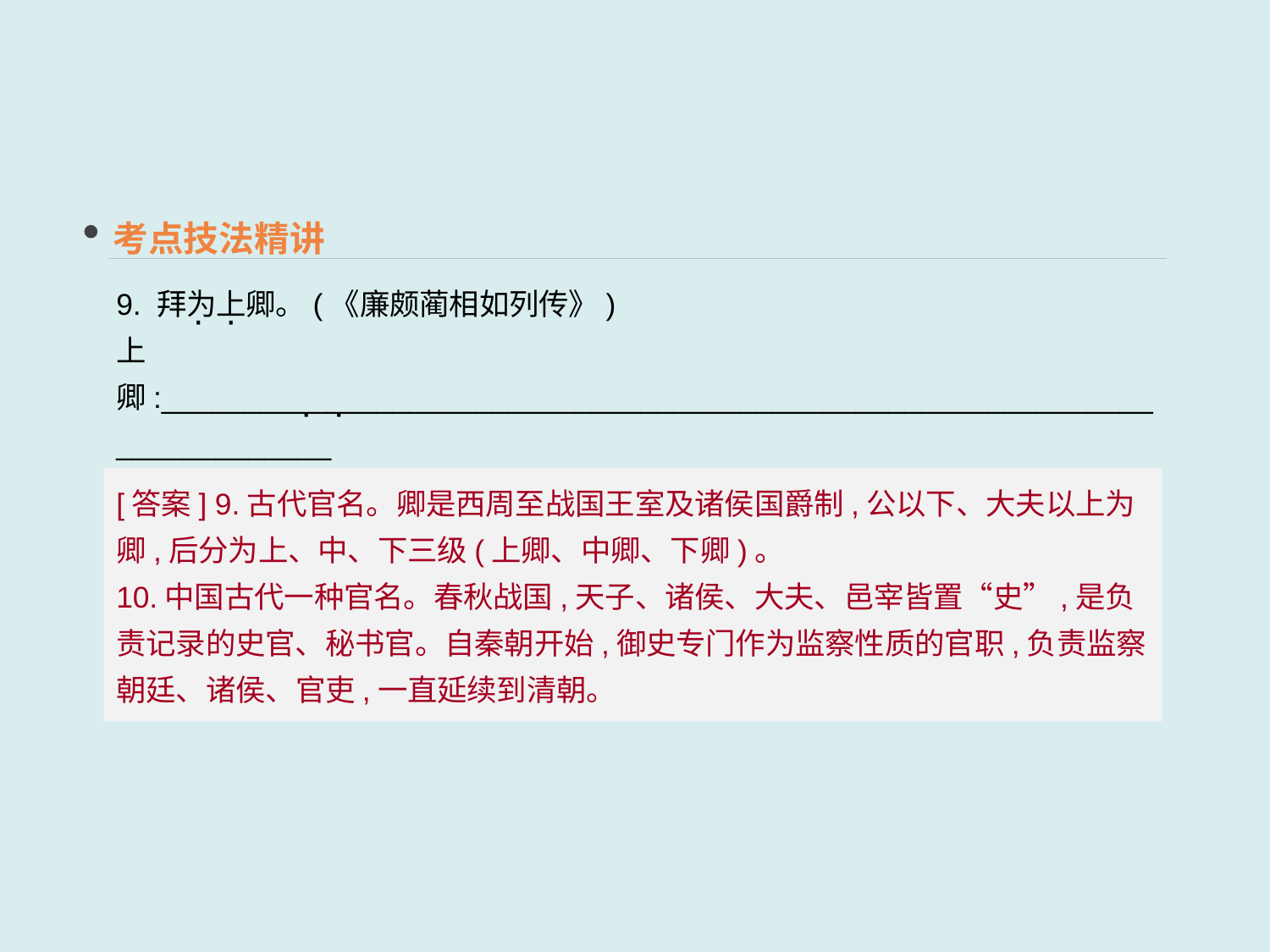

考点技法精讲

9. 拜为上卿。(《廉颇蔺相如列传》)
上卿:_________________________________________________________________________
10. 相如顾召赵御史书。(《廉颇蔺相如列传》)
御史:_________________________________________________________________________

 ·  ·
 ·  ·
[答案] 9.古代官名。卿是西周至战国王室及诸侯国爵制,公以下、大夫以上为卿,后分为上、中、下三级(上卿、中卿、下卿)。
10.中国古代一种官名。春秋战国,天子、诸侯、大夫、邑宰皆置“史”,是负责记录的史官、秘书官。自秦朝开始,御史专门作为监察性质的官职,负责监察朝廷、诸侯、官吏,一直延续到清朝。